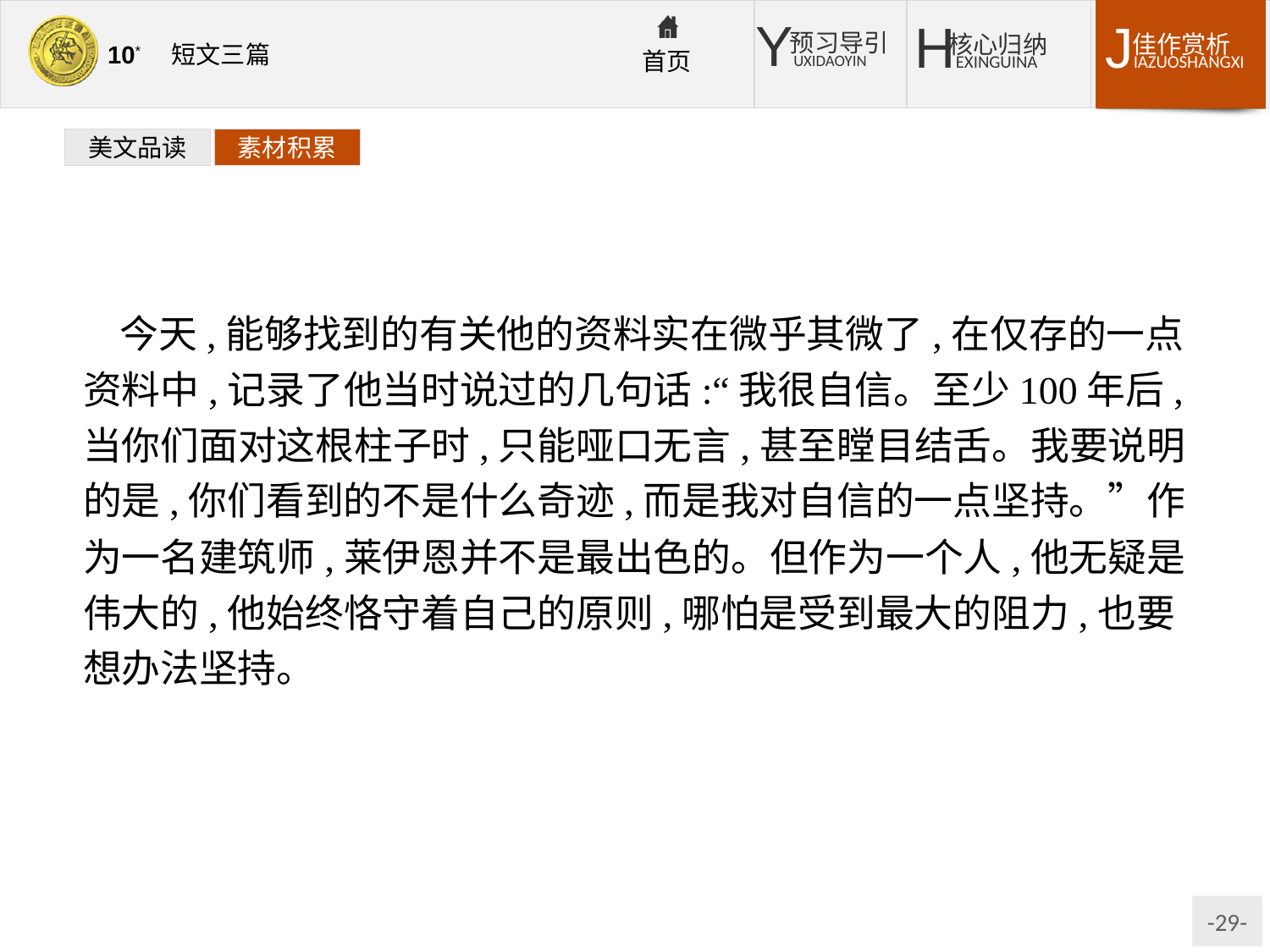

美文品读
素材积累
今天,能够找到的有关他的资料实在微乎其微了,在仅存的一点资料中,记录了他当时说过的几句话:“我很自信。至少100年后,当你们面对这根柱子时,只能哑口无言,甚至瞠目结舌。我要说明的是,你们看到的不是什么奇迹,而是我对自信的一点坚持。”作为一名建筑师,莱伊恩并不是最出色的。但作为一个人,他无疑是伟大的,他始终恪守着自己的原则,哪怕是受到最大的阻力,也要想办法坚持。